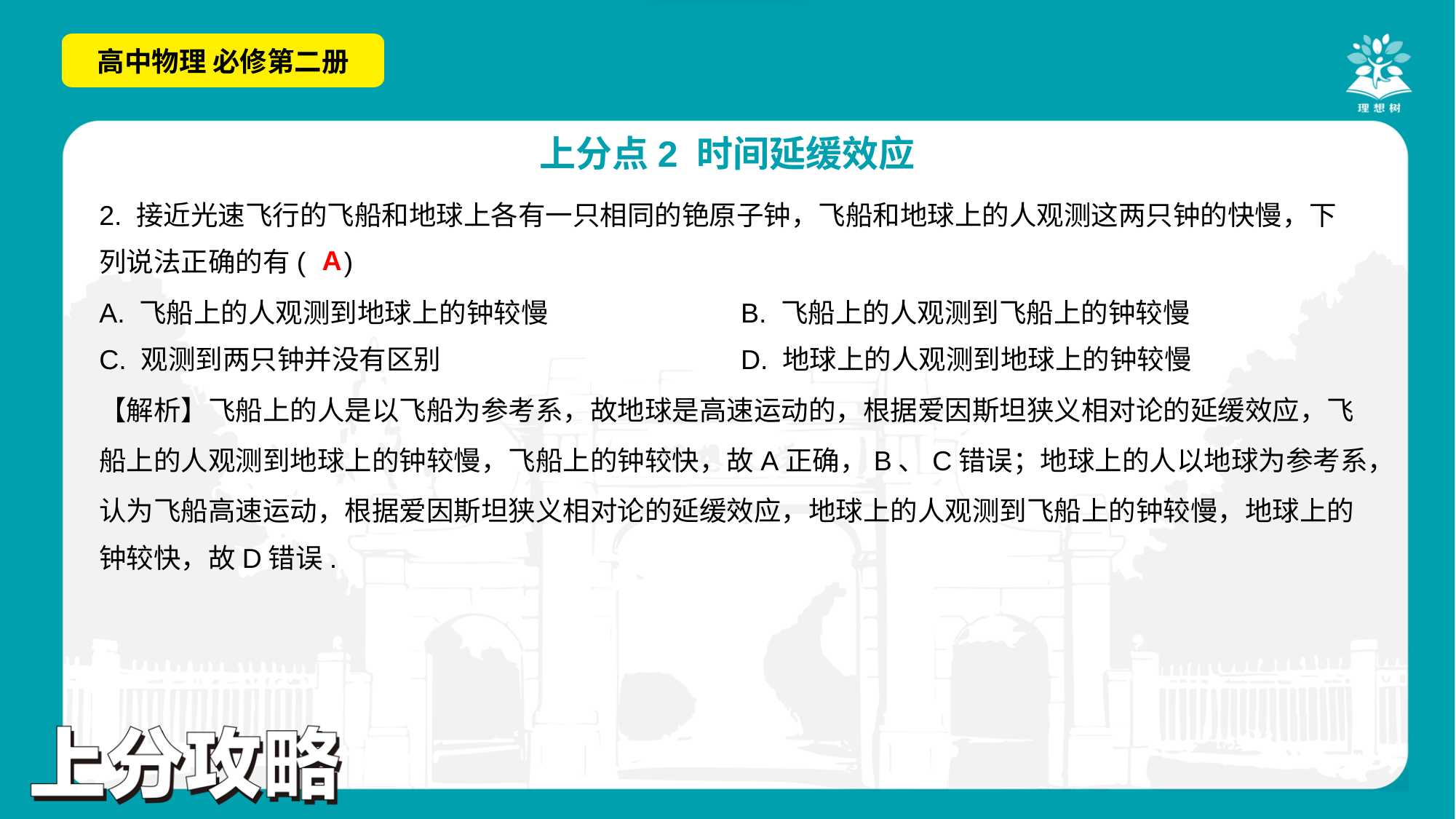

2. 接近光速飞行的飞船和地球上各有一只相同的铯原子钟，飞船和地球上的人观测这两只钟的快慢，下
列说法正确的有(     )
A
A. 飞船上的人观测到地球上的钟较慢	B. 飞船上的人观测到飞船上的钟较慢
C. 观测到两只钟并没有区别	D. 地球上的人观测到地球上的钟较慢
【解析】飞船上的人是以飞船为参考系，故地球是高速运动的，根据爱因斯坦狭义相对论的延缓效应，飞
船上的人观测到地球上的钟较慢，飞船上的钟较快，故A正确，B、C错误；地球上的人以地球为参考系，
认为飞船高速运动，根据爱因斯坦狭义相对论的延缓效应，地球上的人观测到飞船上的钟较慢，地球上的
钟较快，故D错误.